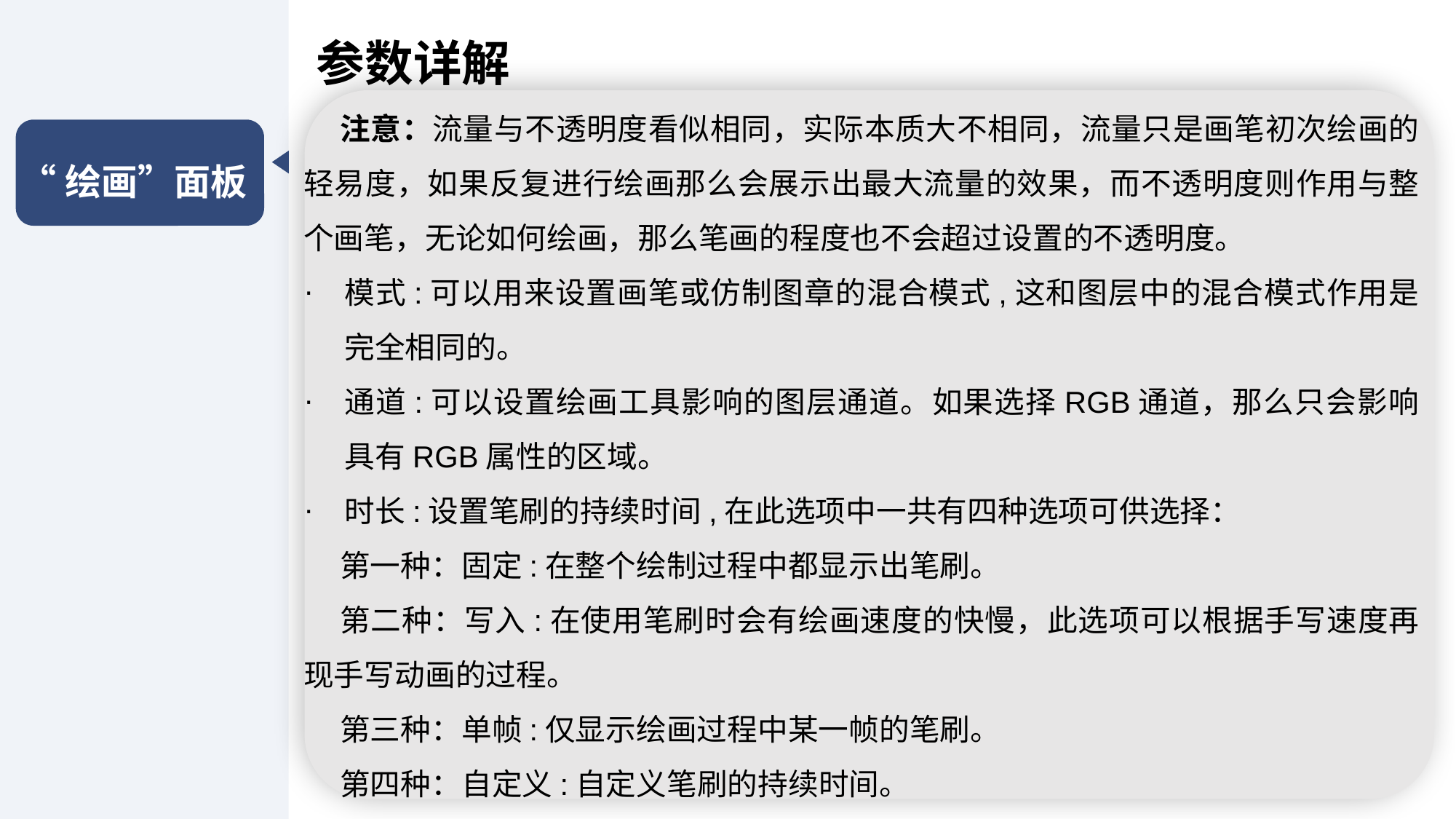

参数详解
注意：流量与不透明度看似相同，实际本质大不相同，流量只是画笔初次绘画的轻易度，如果反复进行绘画那么会展示出最大流量的效果，而不透明度则作用与整个画笔，无论如何绘画，那么笔画的程度也不会超过设置的不透明度。
模式:可以用来设置画笔或仿制图章的混合模式,这和图层中的混合模式作用是完全相同的。
通道:可以设置绘画工具影响的图层通道。如果选择RGB通道，那么只会影响具有RGB属性的区域。
时长:设置笔刷的持续时间,在此选项中一共有四种选项可供选择：
第一种：固定:在整个绘制过程中都显示出笔刷。
第二种：写入:在使用笔刷时会有绘画速度的快慢，此选项可以根据手写速度再现手写动画的过程。
第三种：单帧:仅显示绘画过程中某一帧的笔刷。
第四种：自定义:自定义笔刷的持续时间。

“绘画”面板